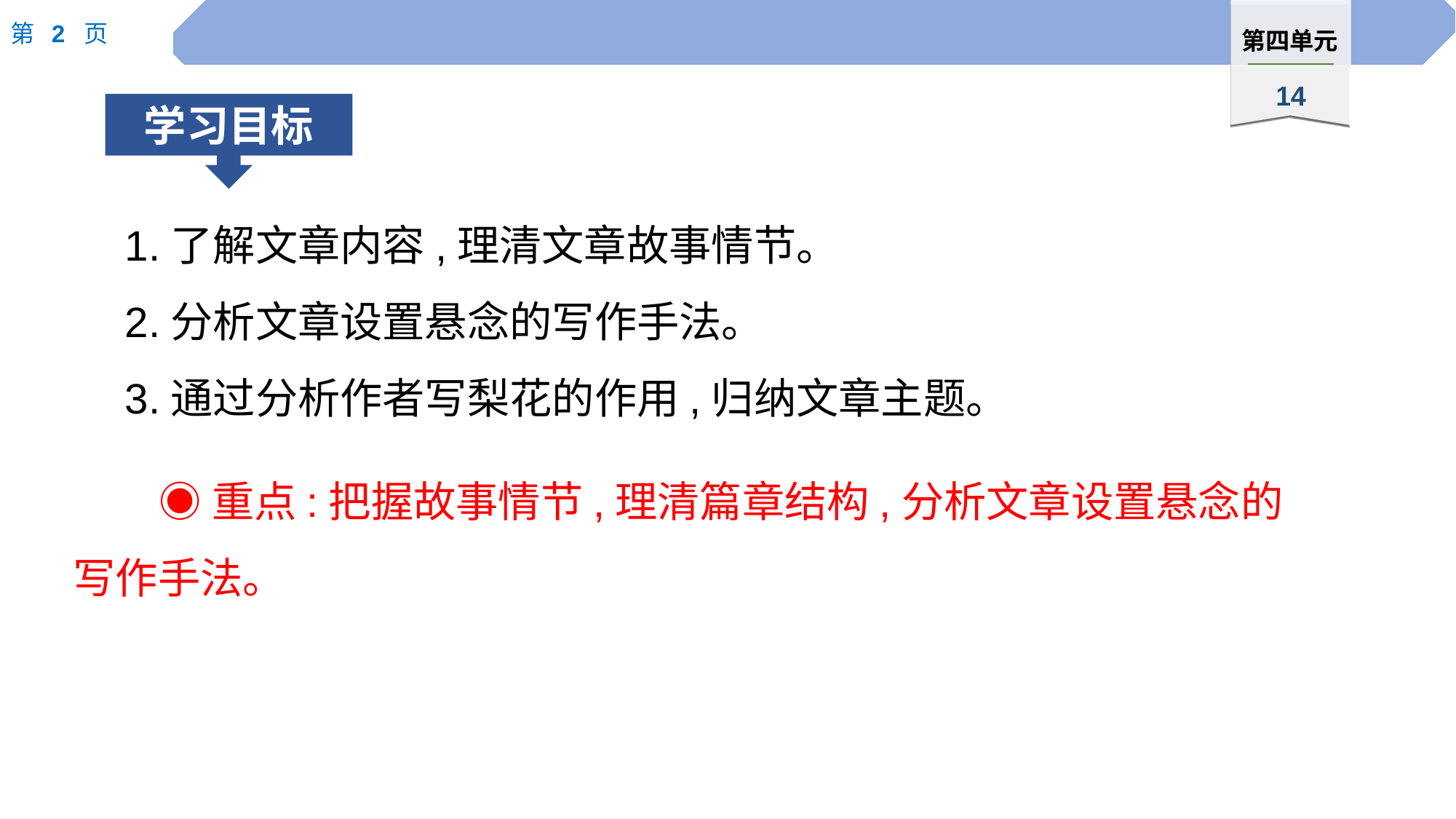

1.了解文章内容,理清文章故事情节。
2.分析文章设置悬念的写作手法。
3.通过分析作者写梨花的作用,归纳文章主题。
◉重点:把握故事情节,理清篇章结构,分析文章设置悬念的写作手法。